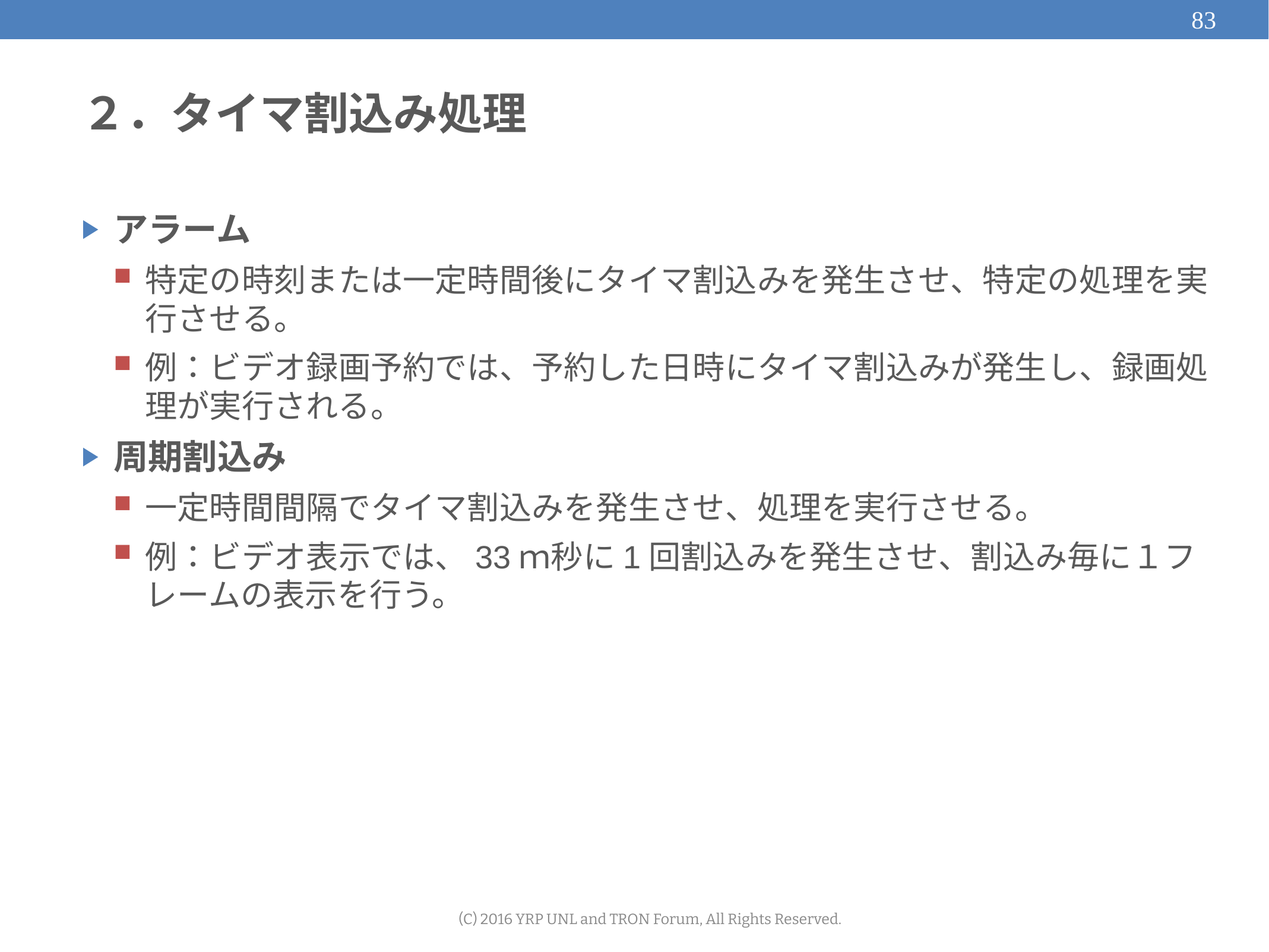

83
# ２．タイマ割込み処理
アラーム
特定の時刻または一定時間後にタイマ割込みを発生させ、特定の処理を実行させる。
例：ビデオ録画予約では、予約した日時にタイマ割込みが発生し、録画処理が実行される。
周期割込み
一定時間間隔でタイマ割込みを発生させ、処理を実行させる。
例：ビデオ表示では、33ｍ秒に1回割込みを発生させ、割込み毎に１フレームの表示を行う。

(C) 2016 YRP UNL and TRON Forum, All Rights Reserved.